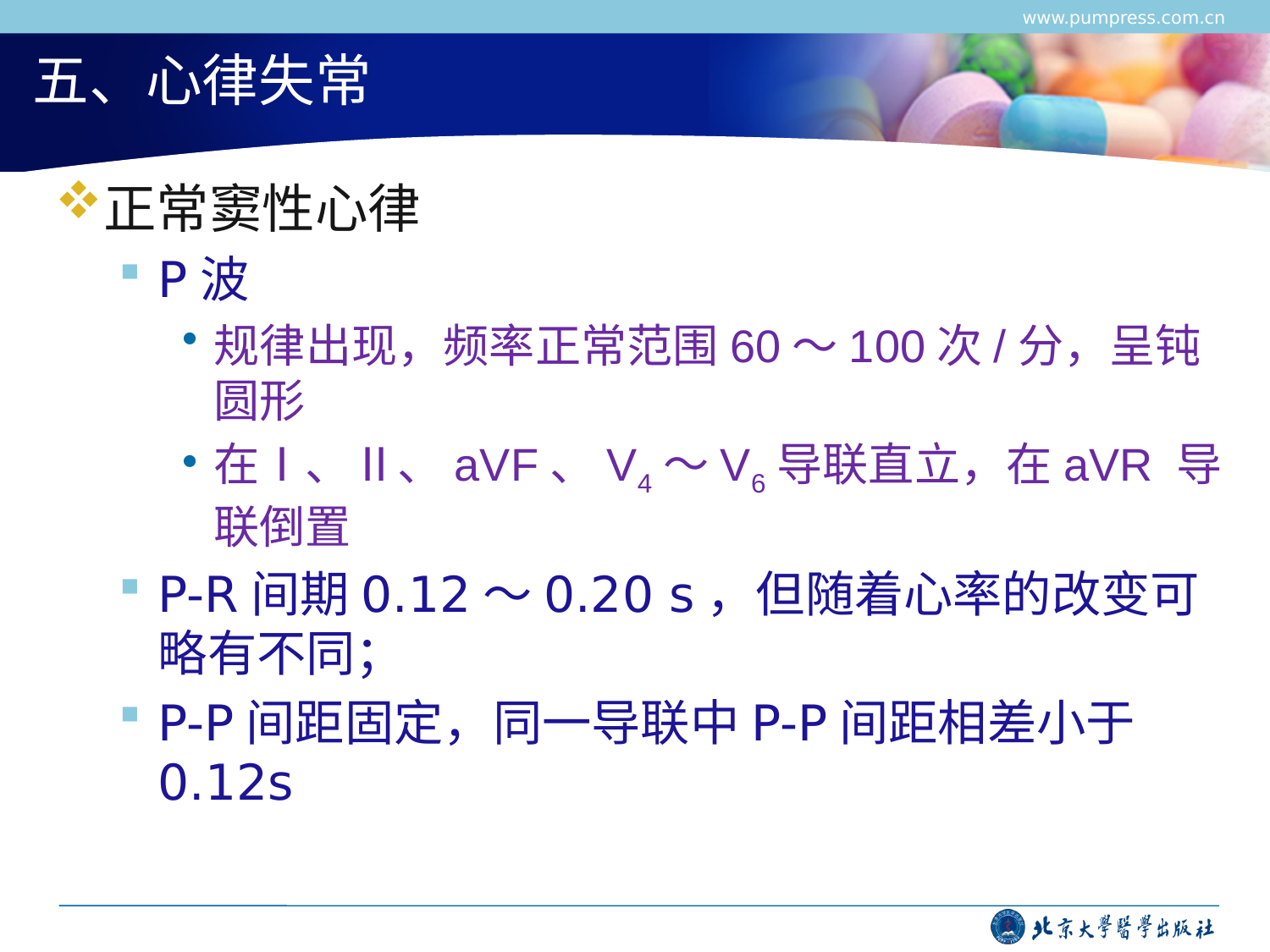

www.pumpress.com.cn
# 五、心律失常
正常窦性心律
P波
规律出现，频率正常范围60～100次/分，呈钝圆形
在Ⅰ、Ⅱ、aVF、V4～V6导联直立，在aVR 导联倒置
P-R间期0.12～0.20 s，但随着心率的改变可略有不同；
P-P间距固定，同一导联中P-P间距相差小于0.12s